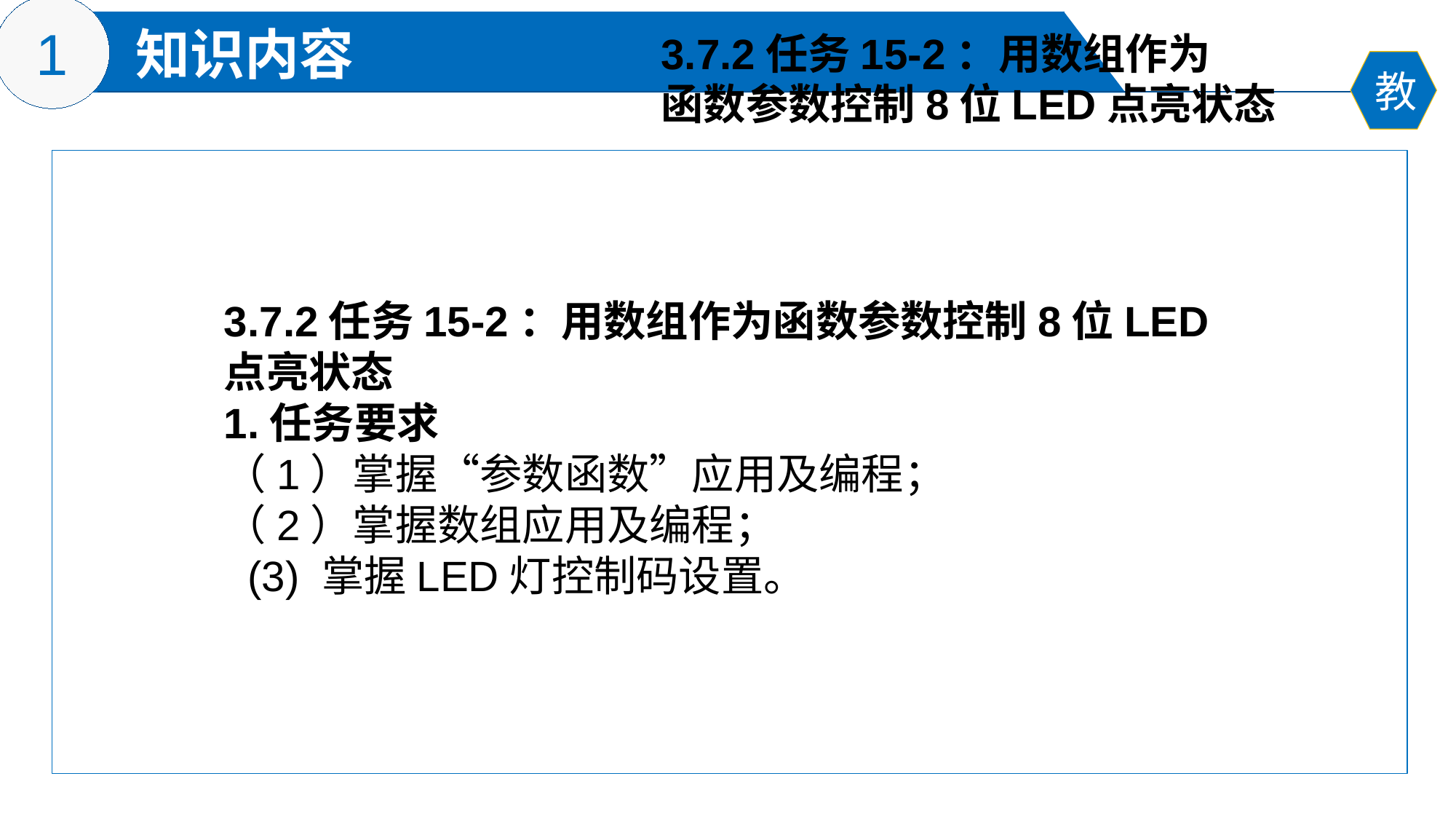

3.7.2任务15-2：用数组作为
函数参数控制8位LED点亮状态
3.7.2任务15-2：用数组作为函数参数控制8位LED点亮状态
1.任务要求
（1）掌握“参数函数”应用及编程；
（2）掌握数组应用及编程；
  (3) 掌握LED灯控制码设置。